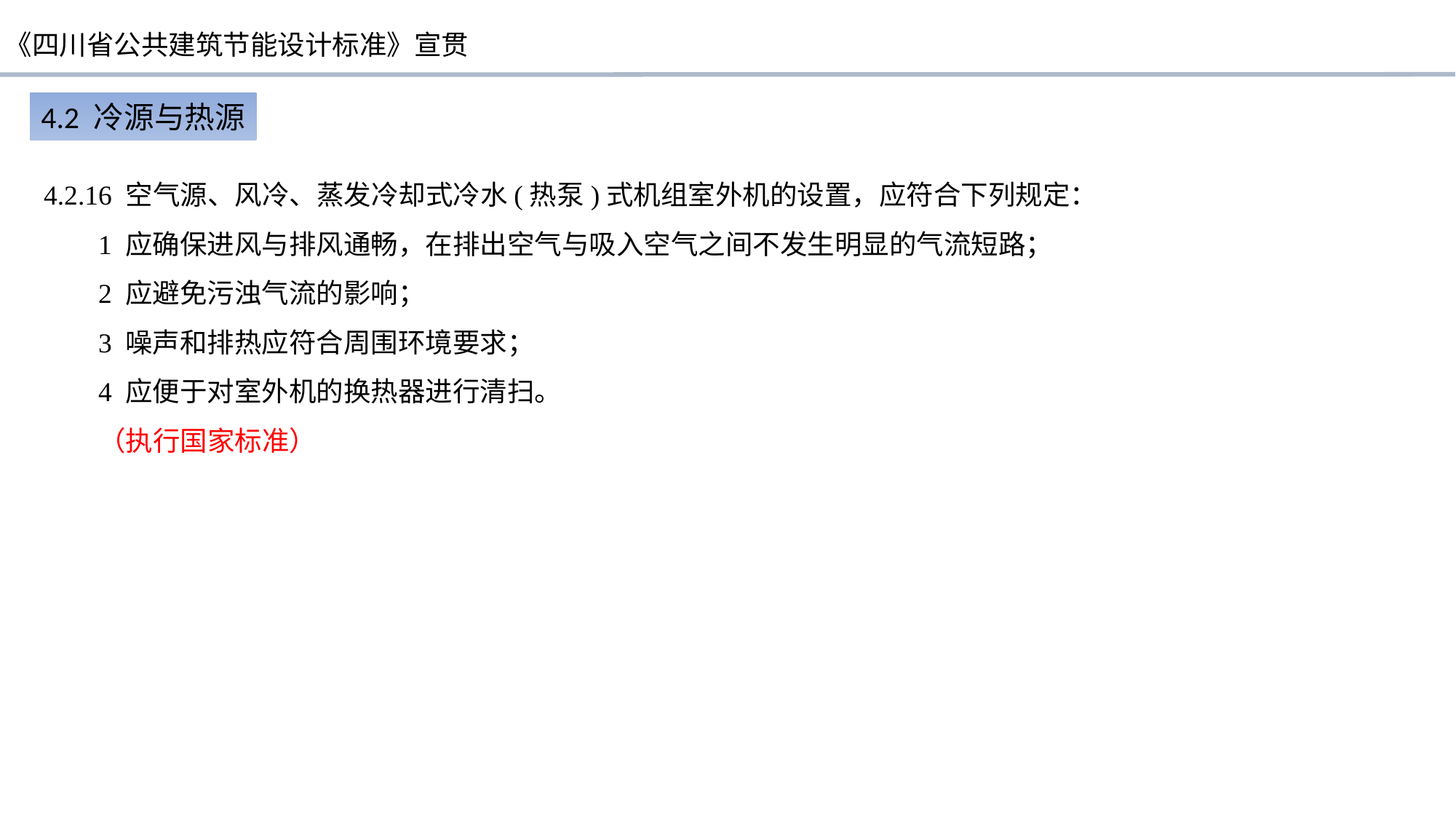

4.2 冷源与热源
4.2.16 空气源、风冷、蒸发冷却式冷水(热泵)式机组室外机的设置，应符合下列规定：
1 应确保进风与排风通畅，在排出空气与吸入空气之间不发生明显的气流短路；
2 应避免污浊气流的影响；
3 噪声和排热应符合周围环境要求；
4 应便于对室外机的换热器进行清扫。
（执行国家标准）